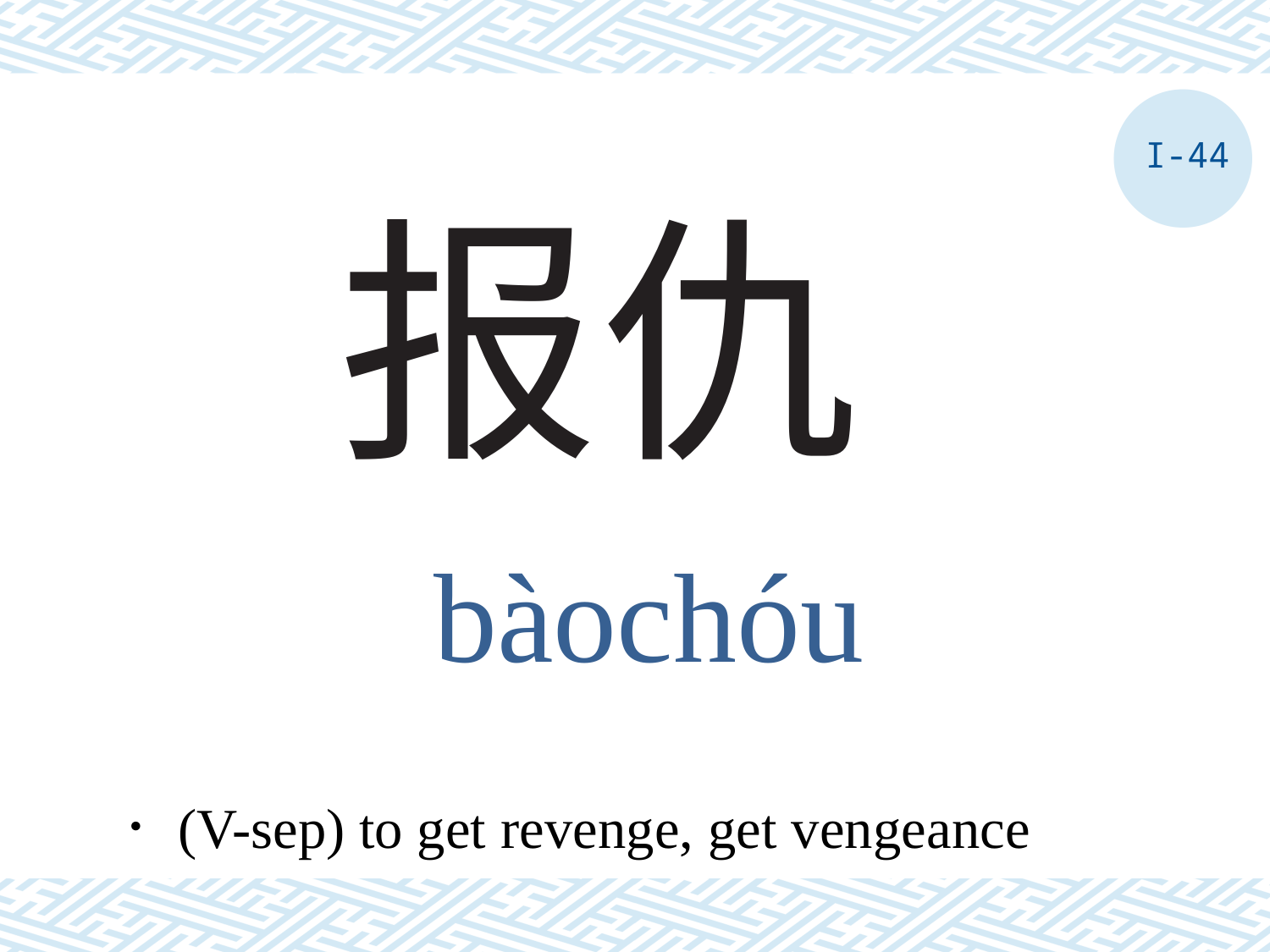

I-44

# 报仇
bàochóu
．(V-sep) to get revenge, get vengeance